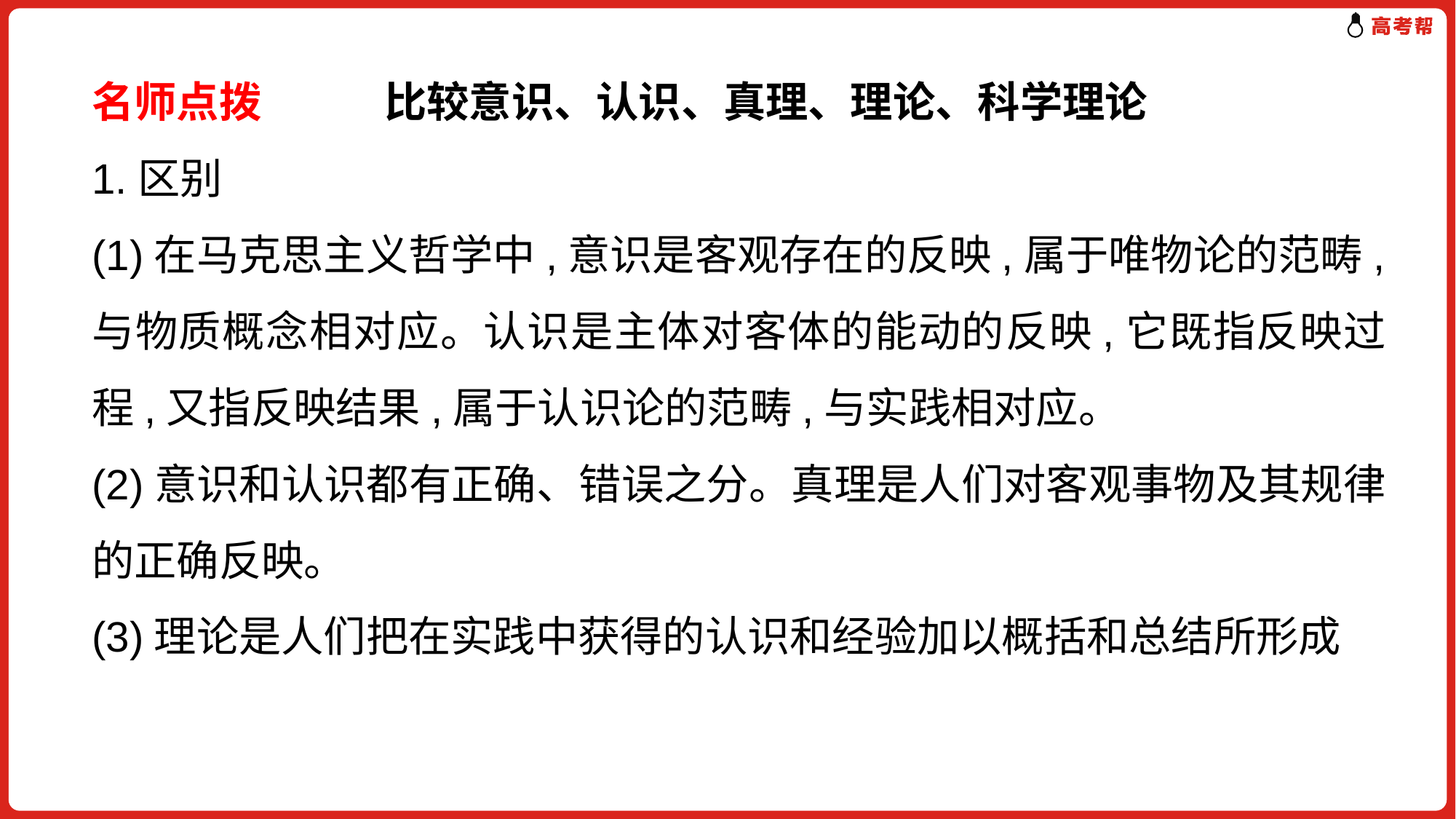

名师点拨             比较意识、认识、真理、理论、科学理论
1.区别
(1)在马克思主义哲学中,意识是客观存在的反映,属于唯物论的范畴,与物质概念相对应。认识是主体对客体的能动的反映,它既指反映过程,又指反映结果,属于认识论的范畴,与实践相对应。
(2)意识和认识都有正确、错误之分。真理是人们对客观事物及其规律的正确反映。
(3)理论是人们把在实践中获得的认识和经验加以概括和总结所形成